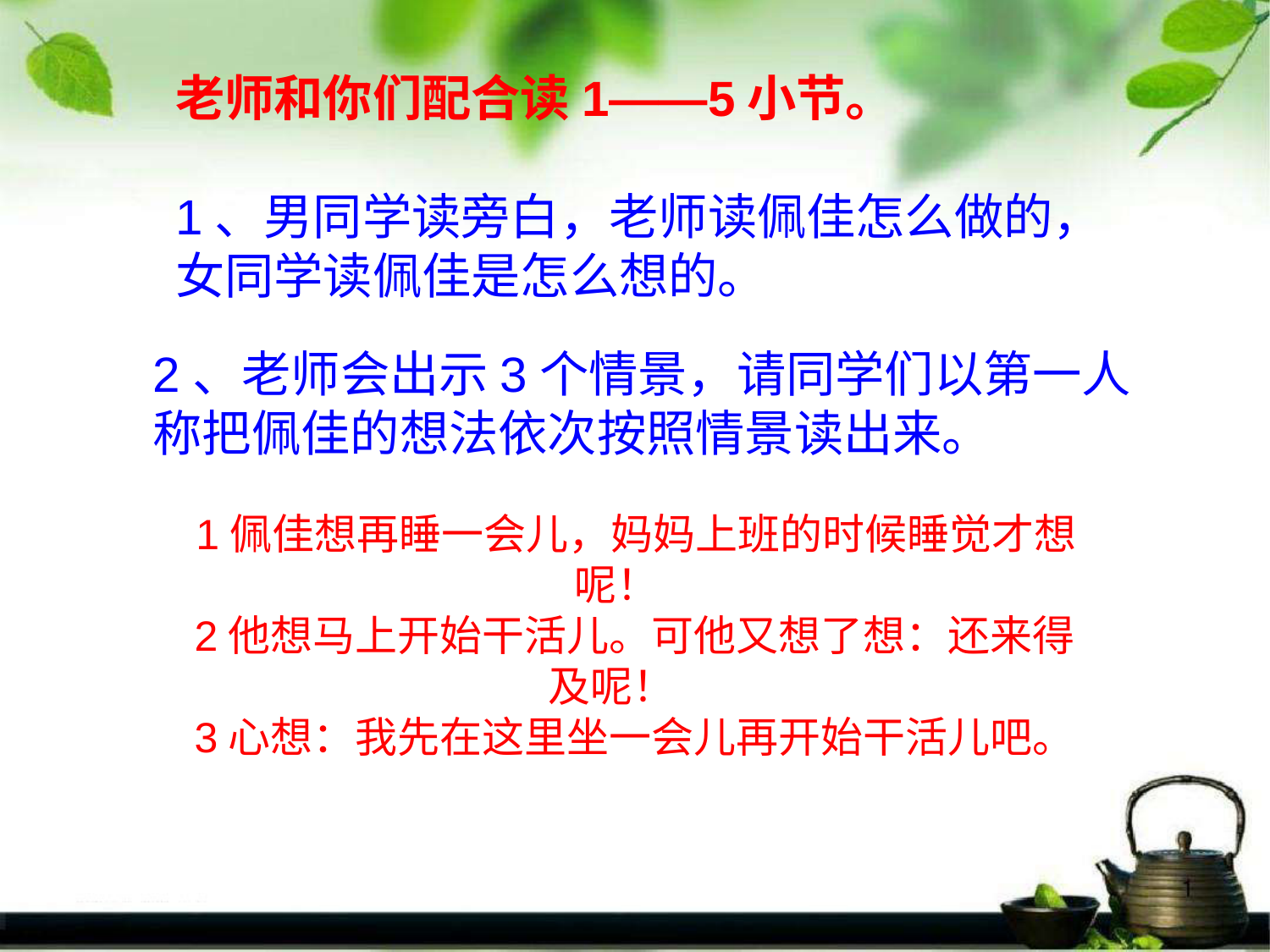

老师和你们配合读1——5小节。

1、男同学读旁白，老师读佩佳怎么做的，女同学读佩佳是怎么想的。
2、老师会出示3个情景，请同学们以第一人称把佩佳的想法依次按照情景读出来。
    1佩佳想再睡一会儿，妈妈上班的时候睡觉才想呢！
   2他想马上开始干活儿。可他又想了想：还来得及呢！
   3心想：我先在这里坐一会儿再开始干活儿吧。